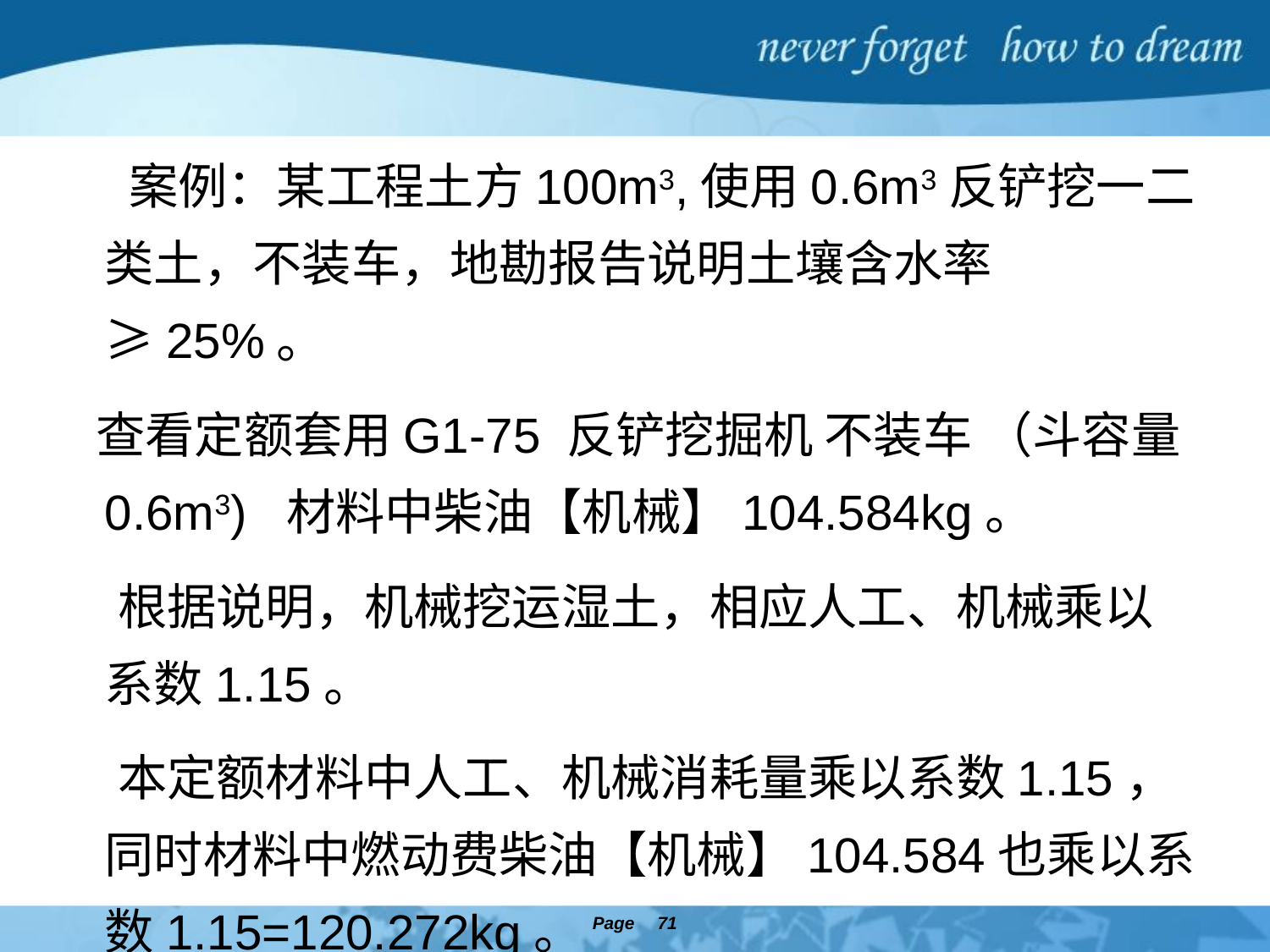

案例：某工程土方100m3,使用0.6m3反铲挖一二类土，不装车，地勘报告说明土壤含水率≥25%。
 查看定额套用G1-75 反铲挖掘机 不装车 （斗容量0.6m3)  材料中柴油【机械】104.584kg。
   根据说明，机械挖运湿土，相应人工、机械乘以系数1.15。
   本定额材料中人工、机械消耗量乘以系数1.15，同时材料中燃动费柴油【机械】104.584也乘以系数1.15=120.272kg。